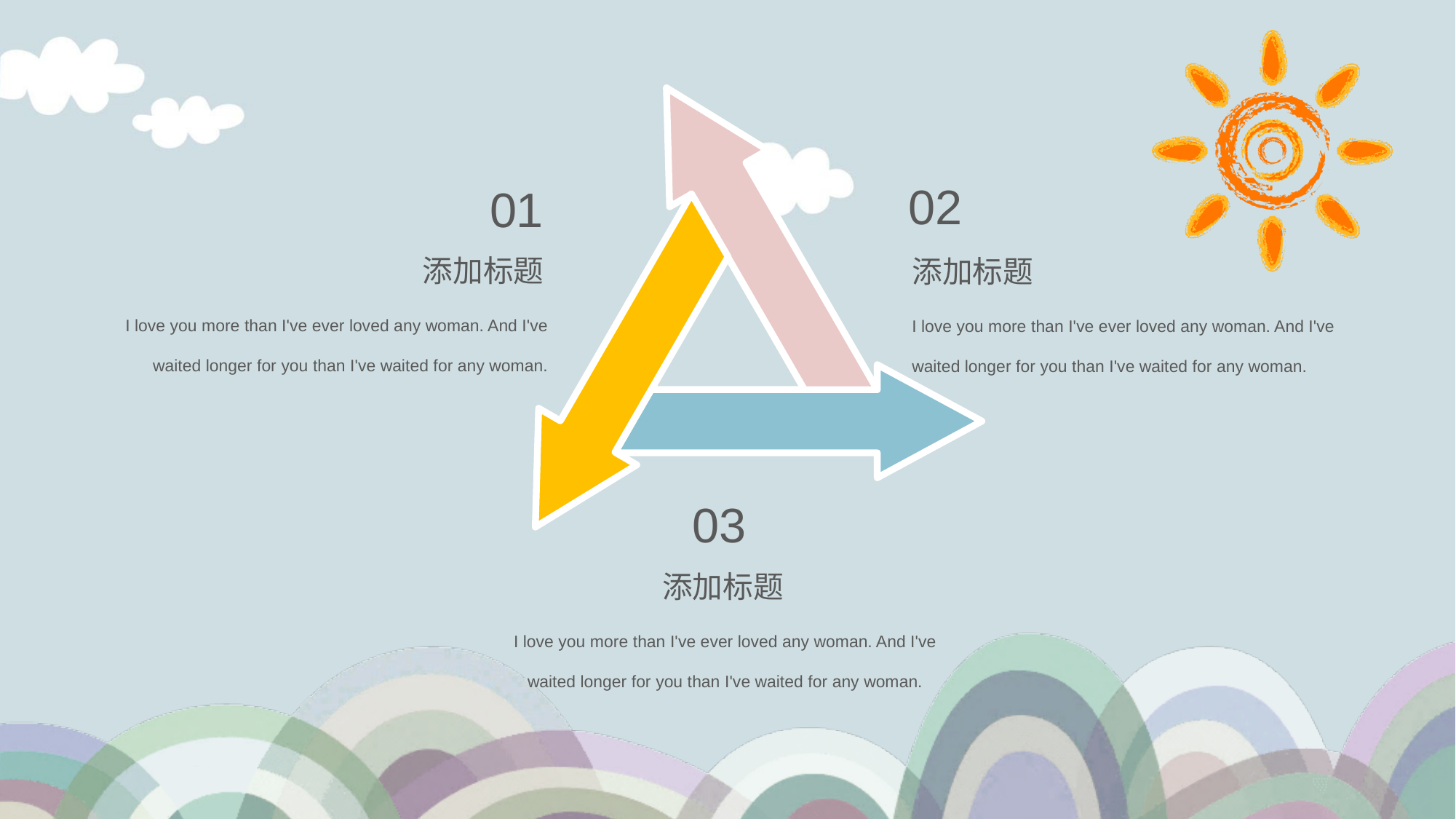

02
01
添加标题
添加标题
I love you more than I've ever loved any woman. And I've waited longer for you than I've waited for any woman.

I love you more than I've ever loved any woman. And I've waited longer for you than I've waited for any woman.

03
添加标题
I love you more than I've ever loved any woman. And I've waited longer for you than I've waited for any woman.